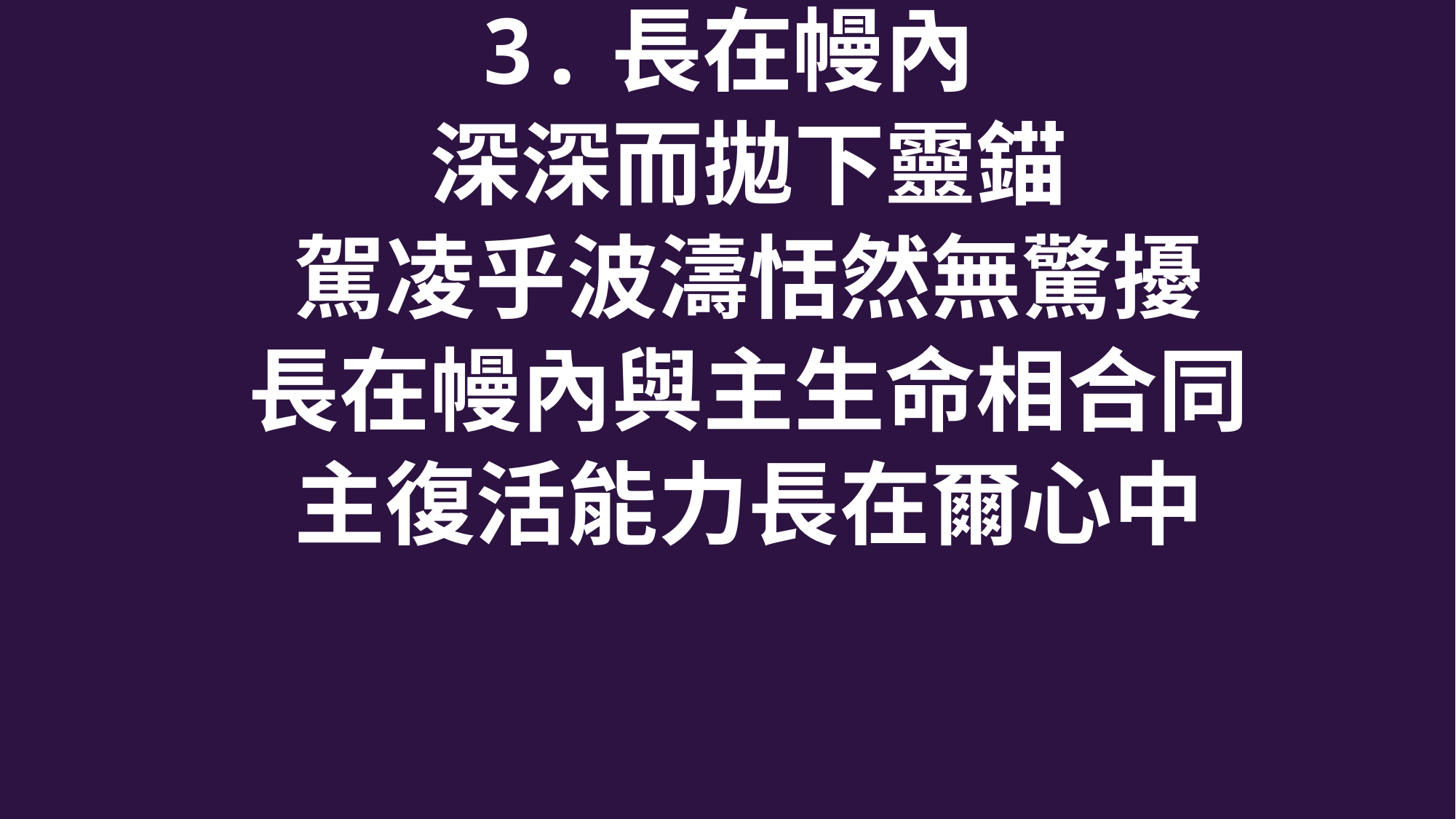

3.長在幔內
 深深而拋下靈錨
 駕凌乎波濤恬然無驚擾
 長在幔內與主生命相合同
 主復活能力長在爾心中